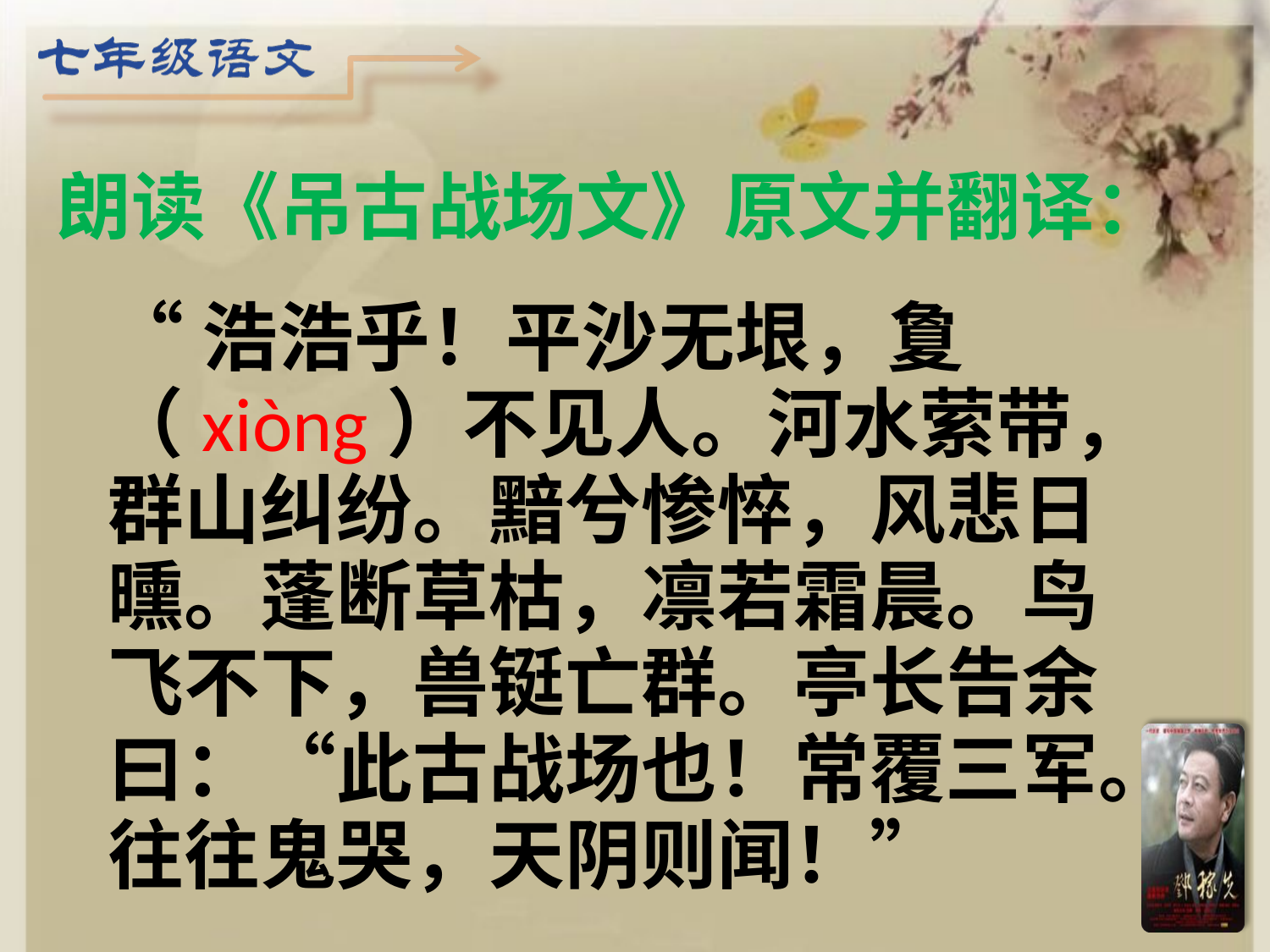

朗读《吊古战场文》原文并翻译：
# “浩浩乎！平沙无垠，夐（xiòng）不见人。河水萦带，群山纠纷。黯兮惨悴，风悲日曛。蓬断草枯，凛若霜晨。鸟飞不下，兽铤亡群。亭长告余曰：“此古战场也！常覆三军。往往鬼哭，天阴则闻！”